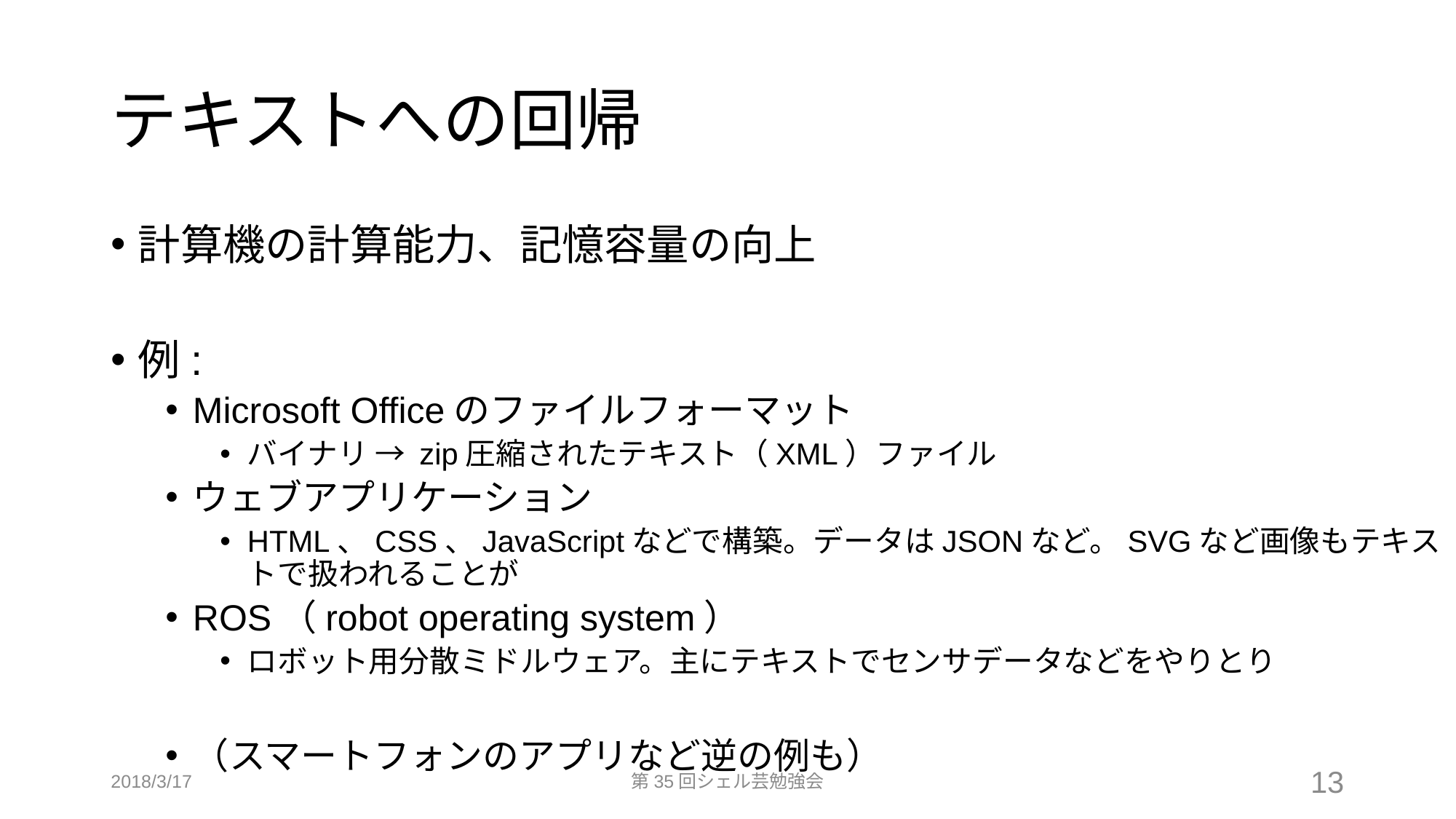

# テキストへの回帰
計算機の計算能力、記憶容量の向上

例:
Microsoft Officeのファイルフォーマット
バイナリ → zip圧縮されたテキスト（XML）ファイル
ウェブアプリケーション
HTML、CSS、JavaScriptなどで構築。データはJSONなど。SVGなど画像もテキストで扱われることが
ROS（robot operating system）
ロボット用分散ミドルウェア。主にテキストでセンサデータなどをやりとり

（スマートフォンのアプリなど逆の例も）
2018/3/17
第35回シェル芸勉強会
13